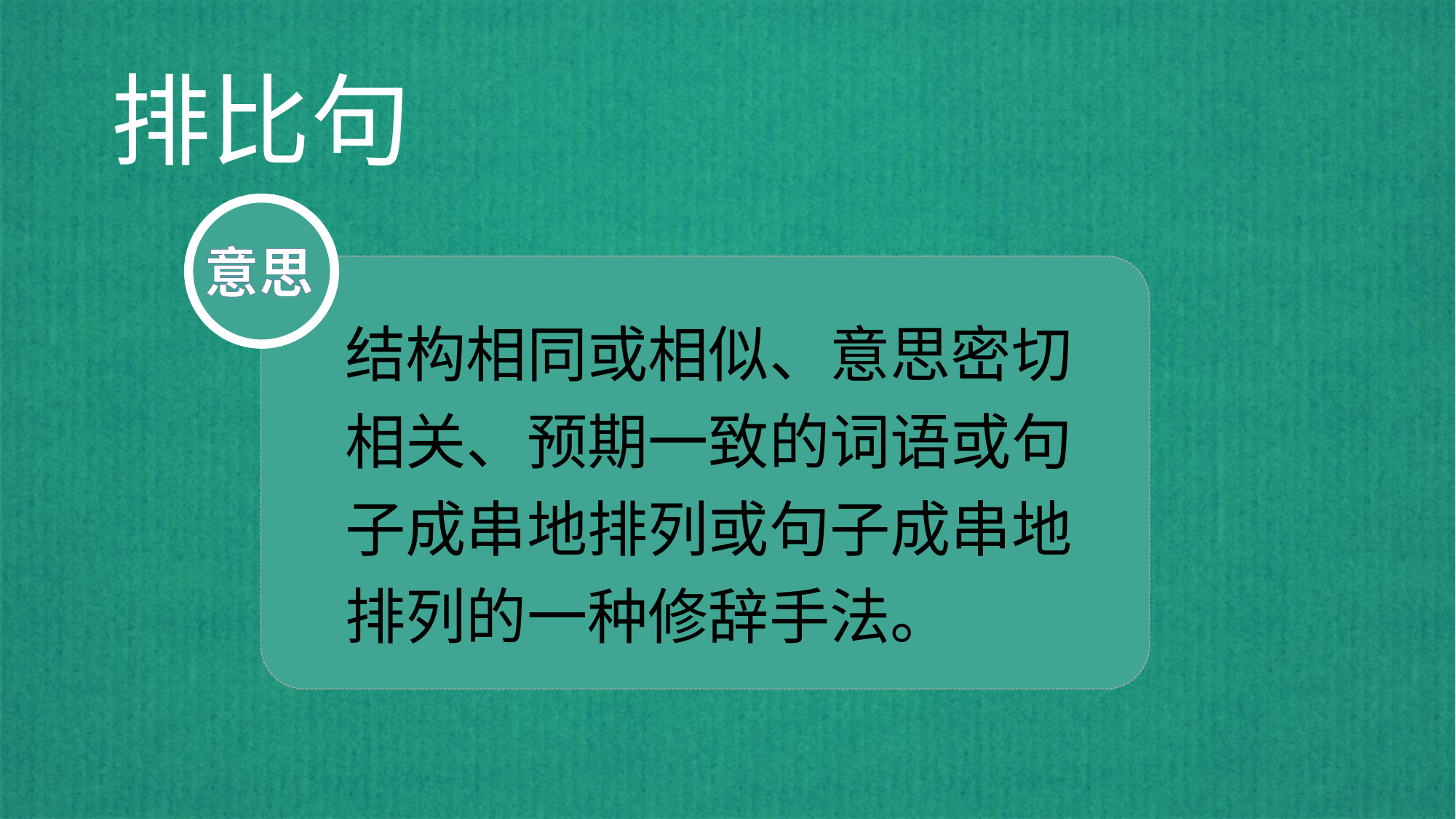

排比句

意思

结构相同或相似、意思密切相关、预期一致的词语或句子成串地排列或句子成串地排列的一种修辞手法。